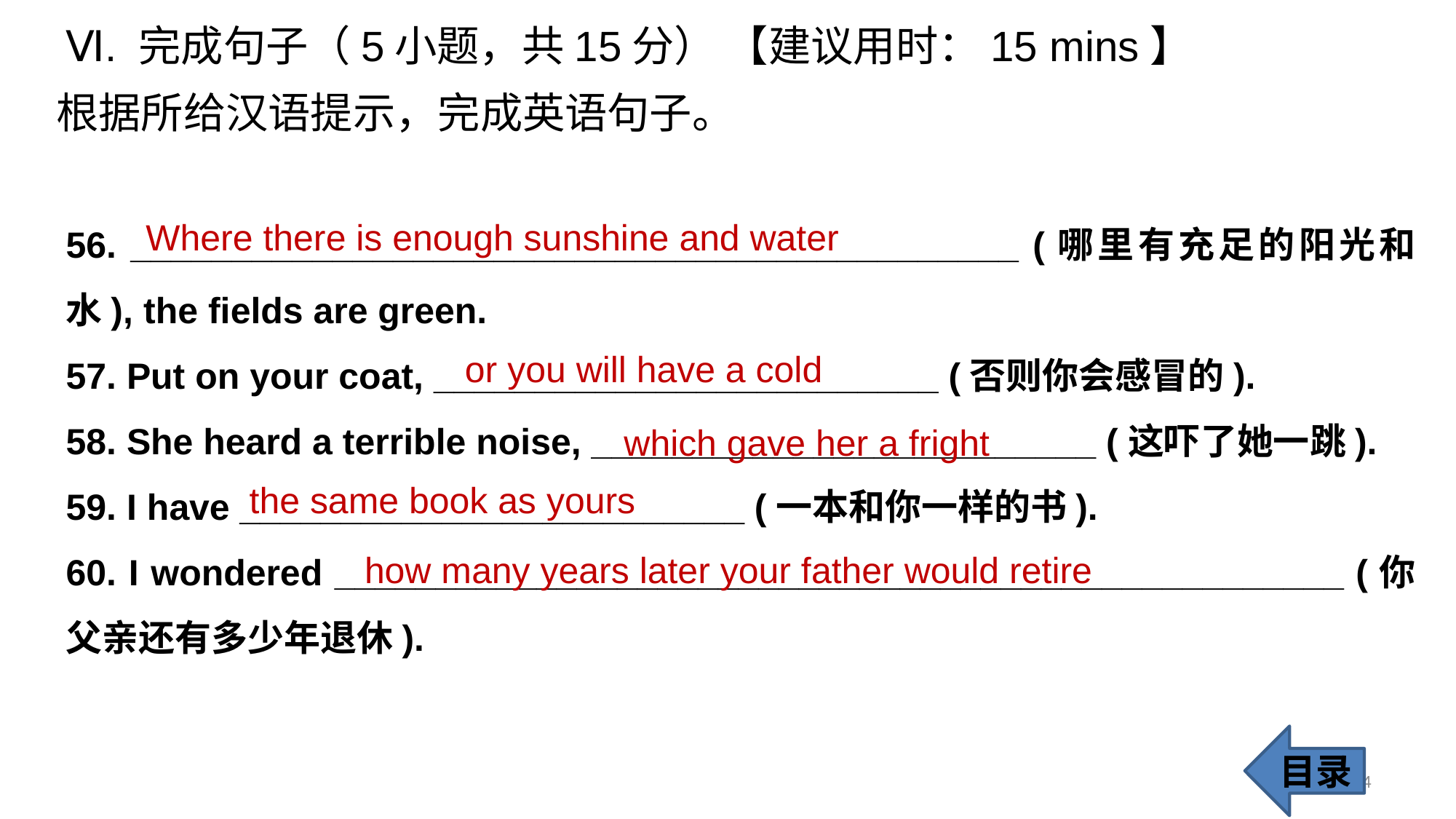

Ⅵ. 完成句子（5小题，共15分） 【建议用时：15 mins】
根据所给汉语提示，完成英语句子。
56. ____________________________________________ (哪里有充足的阳光和水), the fields are green.
57. Put on your coat, _________________________ (否则你会感冒的).
58. She heard a terrible noise, _________________________ (这吓了她一跳).
59. I have _________________________ (一本和你一样的书).
60. I wondered __________________________________________________ (你父亲还有多少年退休).
Where there is enough sunshine and water
   or you will have a cold
which gave her a fright
  the same book as yours
 how many years later your father would retire
目录
54